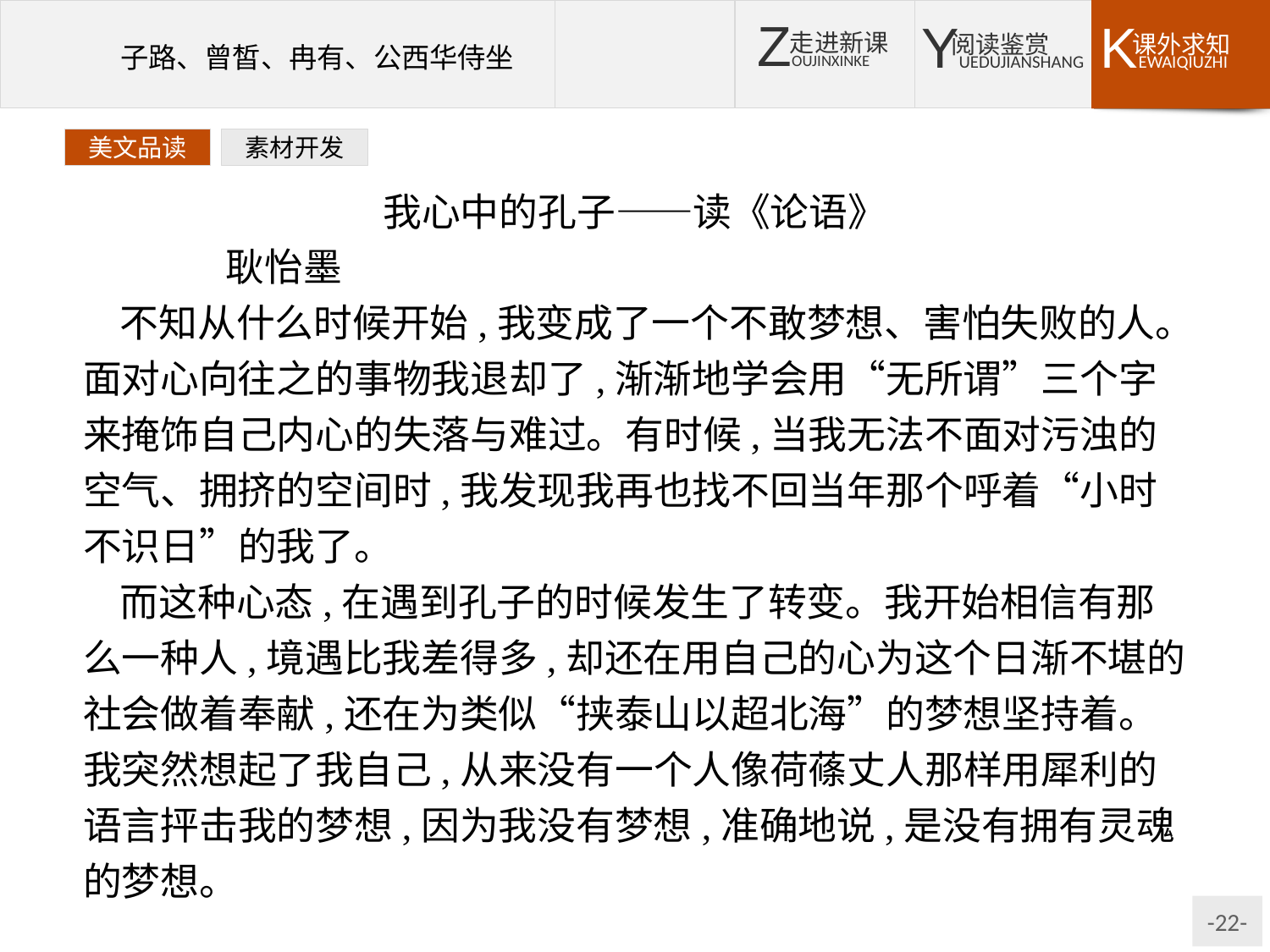

美文品读
素材开发
我心中的孔子——读《论语》
	耿怡墨
不知从什么时候开始,我变成了一个不敢梦想、害怕失败的人。面对心向往之的事物我退却了,渐渐地学会用“无所谓”三个字来掩饰自己内心的失落与难过。有时候,当我无法不面对污浊的空气、拥挤的空间时,我发现我再也找不回当年那个呼着“小时不识日”的我了。
而这种心态,在遇到孔子的时候发生了转变。我开始相信有那么一种人,境遇比我差得多,却还在用自己的心为这个日渐不堪的社会做着奉献,还在为类似“挟泰山以超北海”的梦想坚持着。我突然想起了我自己,从来没有一个人像荷蓧丈人那样用犀利的语言抨击我的梦想,因为我没有梦想,准确地说,是没有拥有灵魂的梦想。